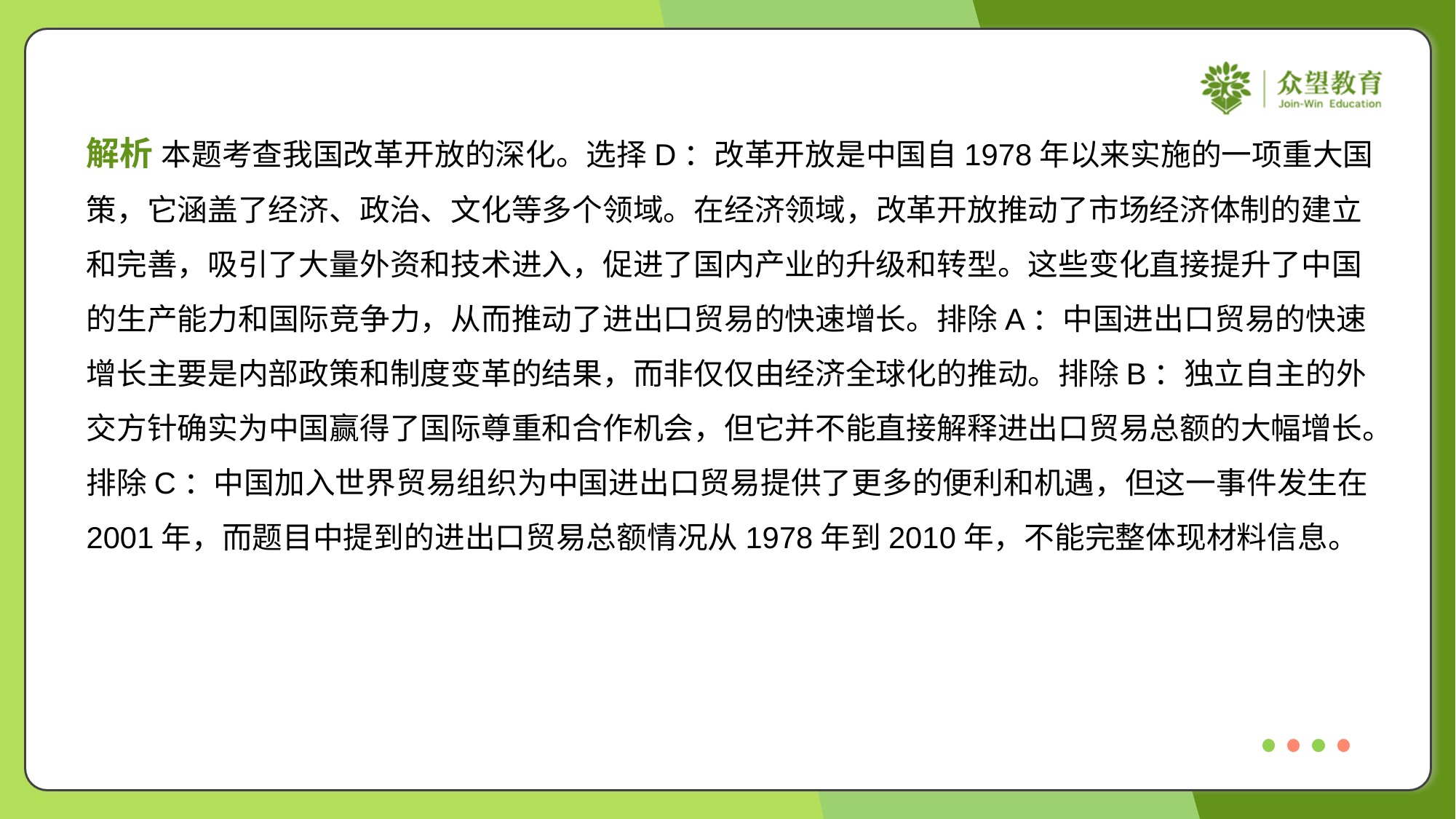

解析 本题考查我国改革开放的深化。选择D：改革开放是中国自1978年以来实施的一项重大国
策，它涵盖了经济、政治、文化等多个领域。在经济领域，改革开放推动了市场经济体制的建立
和完善，吸引了大量外资和技术进入，促进了国内产业的升级和转型。这些变化直接提升了中国
的生产能力和国际竞争力，从而推动了进出口贸易的快速增长。排除A：中国进出口贸易的快速
增长主要是内部政策和制度变革的结果，而非仅仅由经济全球化的推动。排除B：独立自主的外
交方针确实为中国赢得了国际尊重和合作机会，但它并不能直接解释进出口贸易总额的大幅增长。
排除C：中国加入世界贸易组织为中国进出口贸易提供了更多的便利和机遇，但这一事件发生在
2001年，而题目中提到的进出口贸易总额情况从1978年到2010年，不能完整体现材料信息。